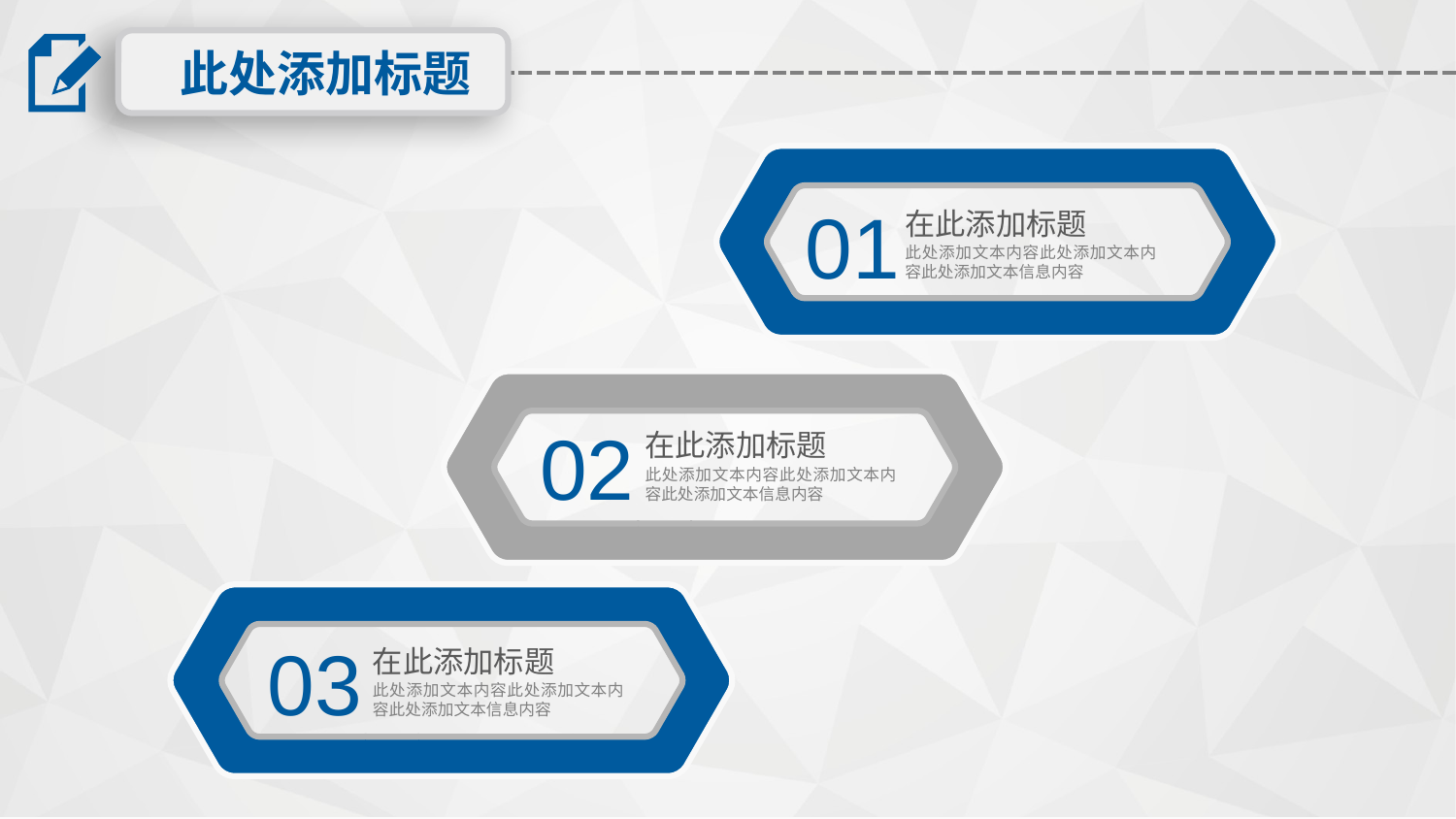

此处添加标题

01
在此添加标题
此处添加文本内容此处添加文本内容此处添加文本信息内容

02
在此添加标题
此处添加文本内容此处添加文本内容此处添加文本信息内容

03
在此添加标题
此处添加文本内容此处添加文本内容此处添加文本信息内容